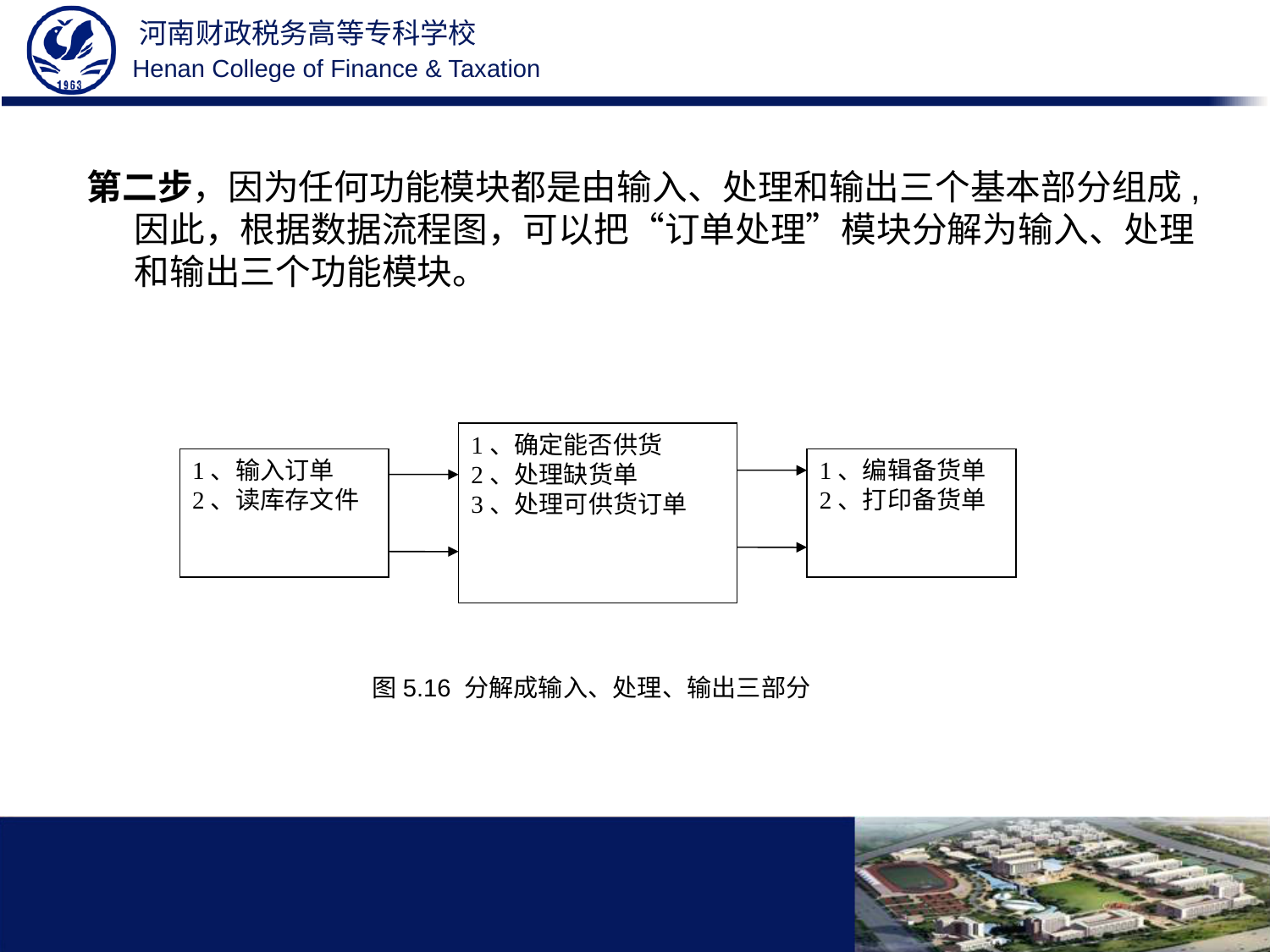

第二步，因为任何功能模块都是由输入、处理和输出三个基本部分组成,因此，根据数据流程图，可以把“订单处理”模块分解为输入、处理和输出三个功能模块。
1、确定能否供货
2、处理缺货单
3、处理可供货订单

1、输入订单
2、读库存文件

1、编辑备货单
2、打印备货单

图5.16 分解成输入、处理、输出三部分